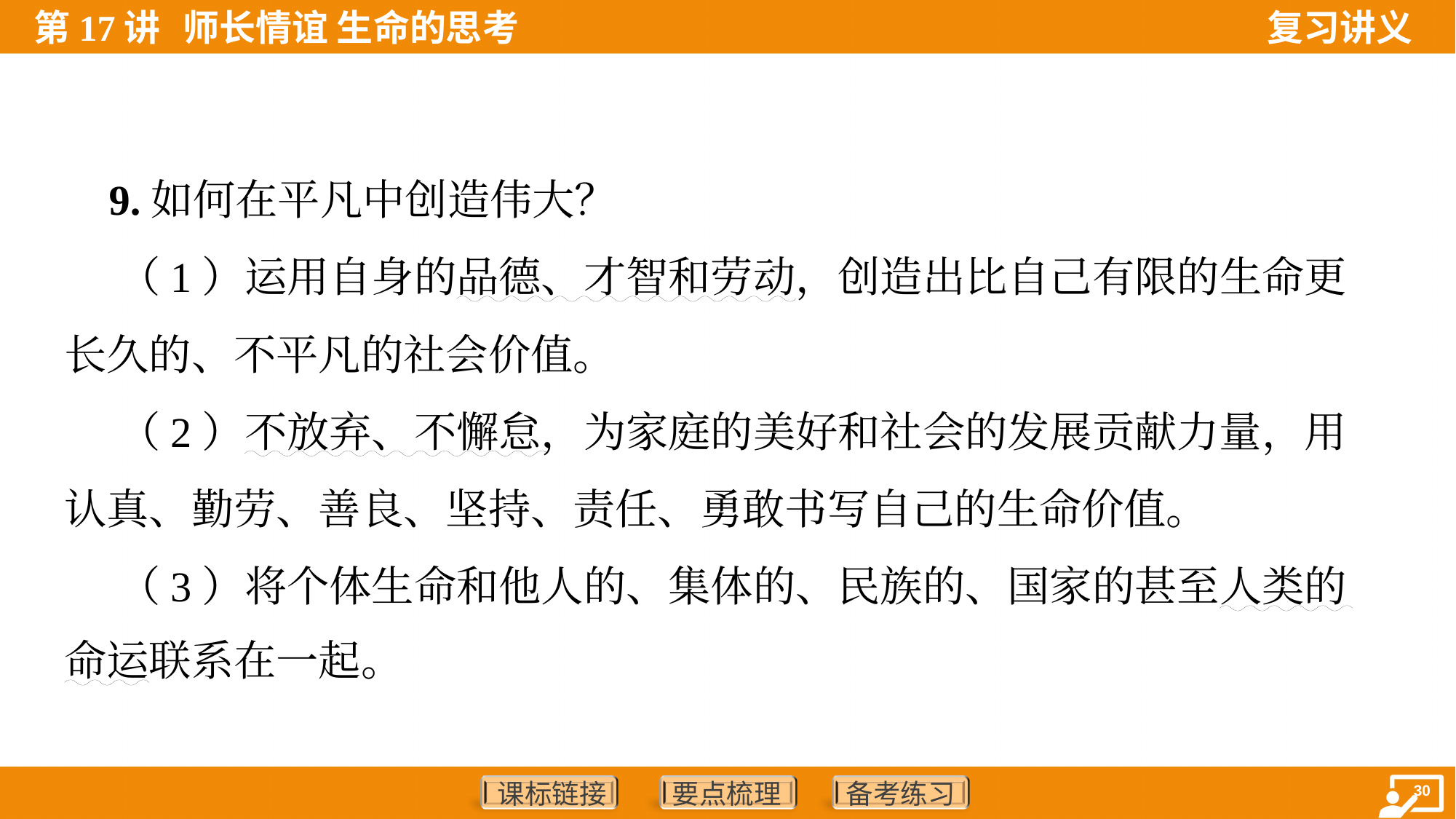

9.如何在平凡中创造伟大？
    （1）运用自身的品德、才智和劳动，创造出比自己有限的生命更
长久的、不平凡的社会价值。
    （2）不放弃、不懈怠，为家庭的美好和社会的发展贡献力量，用
认真、勤劳、善良、坚持、责任、勇敢书写自己的生命价值。
    （3）将个体生命和他人的、集体的、民族的、国家的甚至人类的
命运联系在一起。